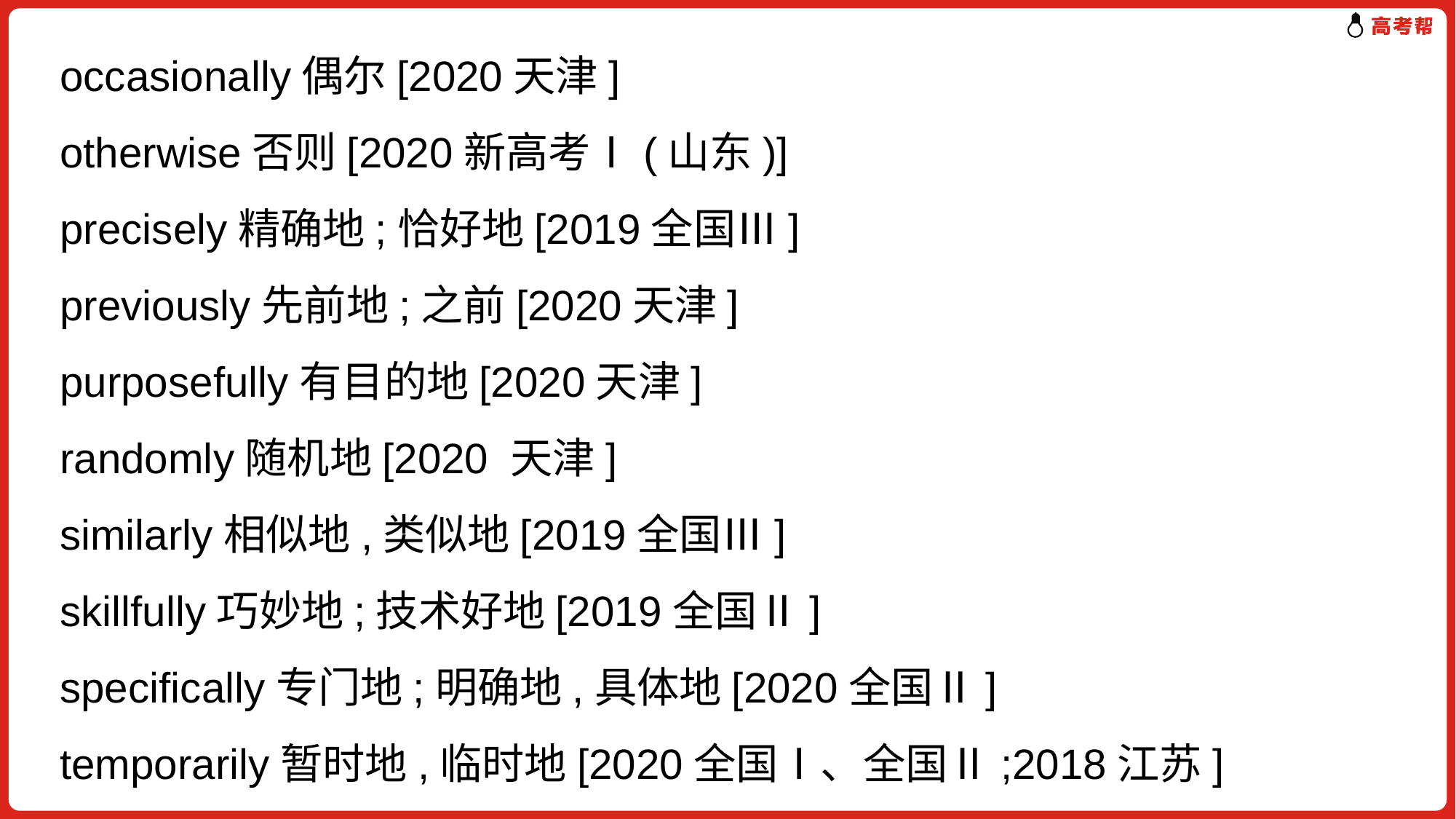

occasionally偶尔[2020天津]
otherwise否则[2020新高考Ⅰ(山东)]
precisely精确地;恰好地[2019全国Ⅲ]
previously先前地;之前[2020天津]
purposefully有目的地[2020天津]
randomly随机地[2020 天津]
similarly相似地,类似地[2019全国Ⅲ]
skillfully巧妙地;技术好地[2019全国Ⅱ]
specifically专门地;明确地,具体地[2020全国Ⅱ]
temporarily暂时地,临时地[2020全国Ⅰ、全国Ⅱ;2018江苏]